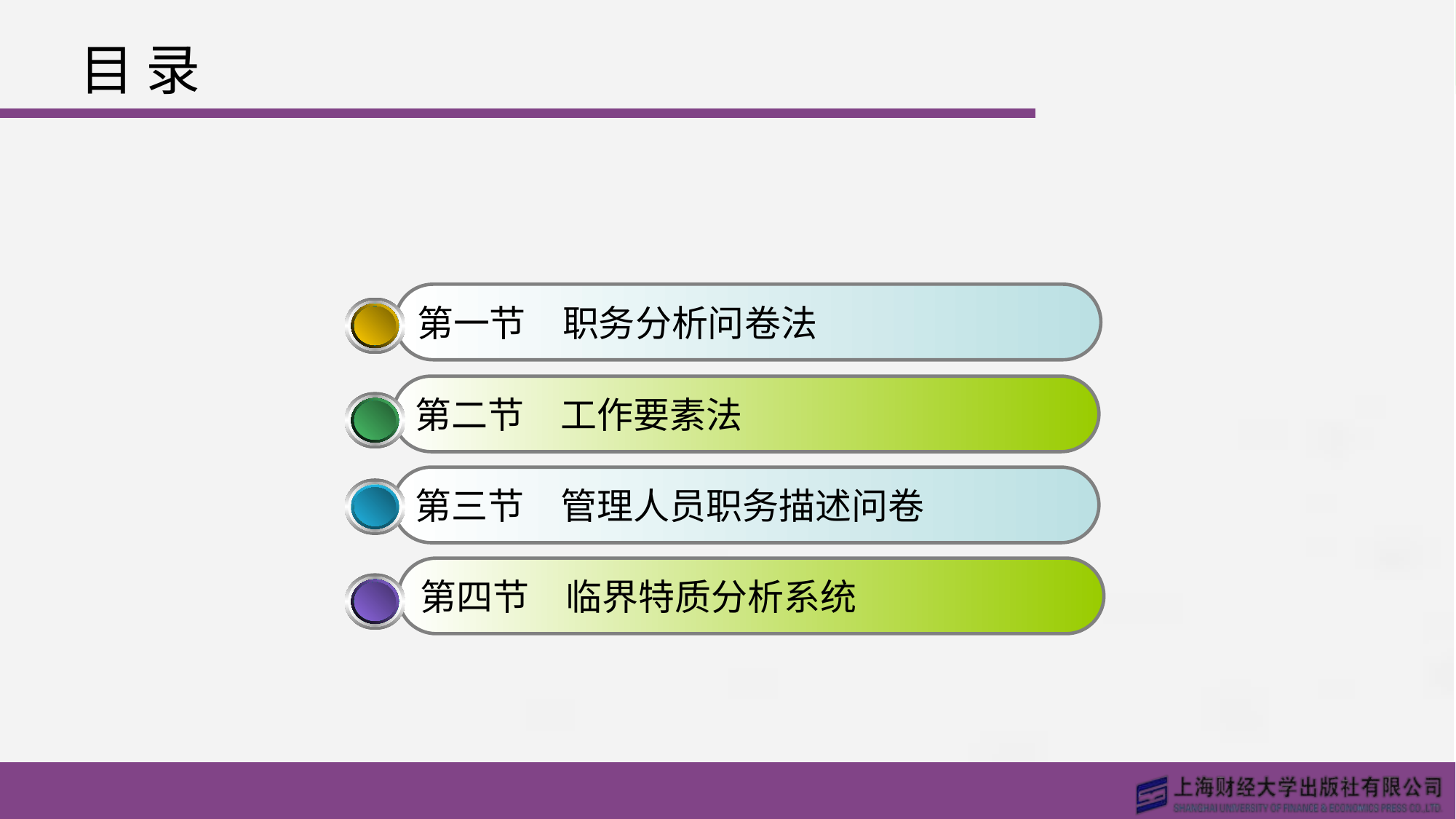

# 目 录

第一节　职务分析问卷法

第二节　工作要素法

第三节　管理人员职务描述问卷

第四节　临界特质分析系统